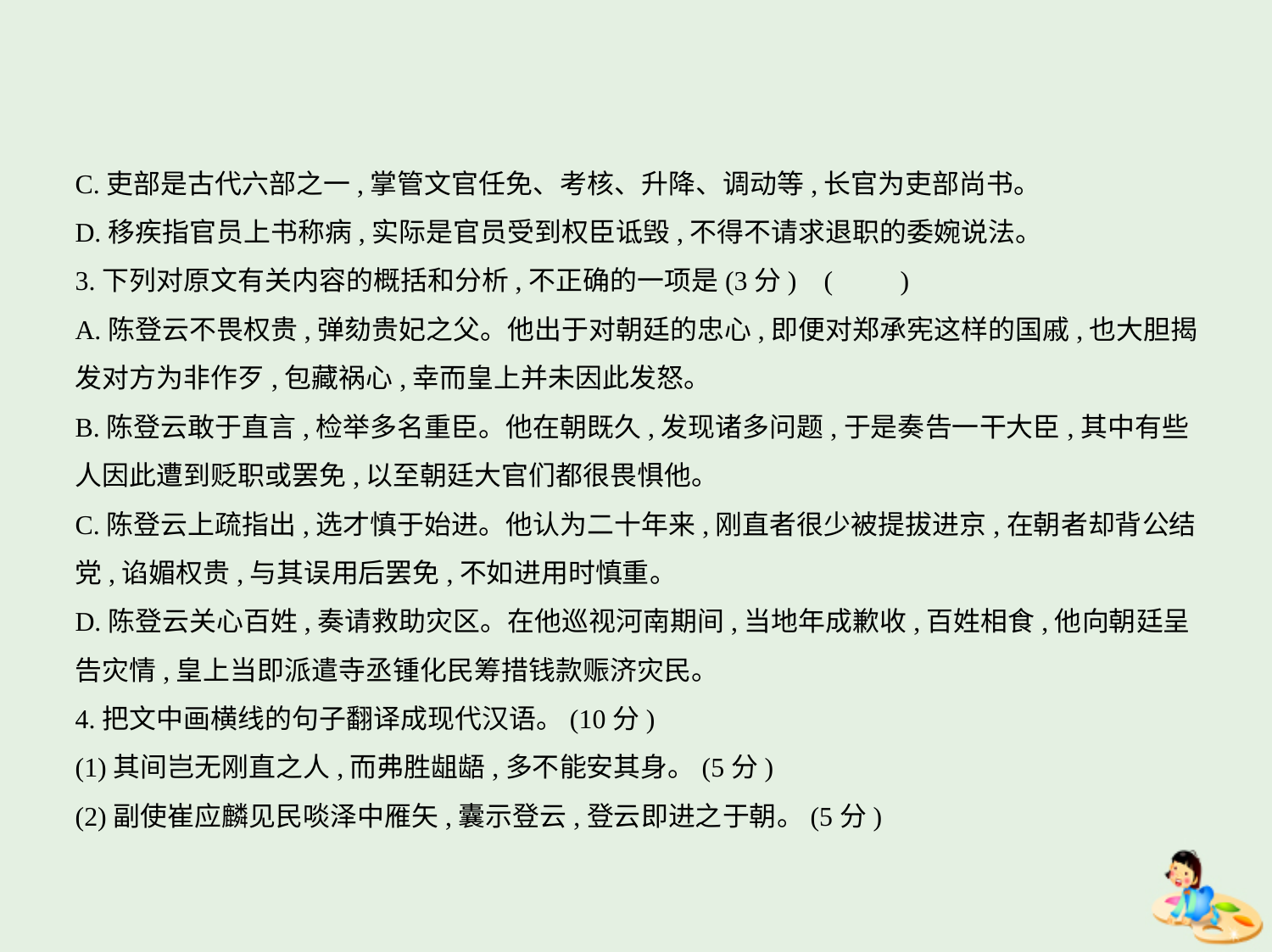

C.吏部是古代六部之一,掌管文官任免、考核、升降、调动等,长官为吏部尚书。
D.移疾指官员上书称病,实际是官员受到权臣诋毁,不得不请求退职的委婉说法。
3.下列对原文有关内容的概括和分析,不正确的一项是(3分) (　　)
A.陈登云不畏权贵,弹劾贵妃之父。他出于对朝廷的忠心,即便对郑承宪这样的国戚,也大胆揭
发对方为非作歹,包藏祸心,幸而皇上并未因此发怒。
B.陈登云敢于直言,检举多名重臣。他在朝既久,发现诸多问题,于是奏告一干大臣,其中有些
人因此遭到贬职或罢免,以至朝廷大官们都很畏惧他。
C.陈登云上疏指出,选才慎于始进。他认为二十年来,刚直者很少被提拔进京,在朝者却背公结
党,谄媚权贵,与其误用后罢免,不如进用时慎重。
D.陈登云关心百姓,奏请救助灾区。在他巡视河南期间,当地年成歉收,百姓相食,他向朝廷呈
告灾情,皇上当即派遣寺丞锺化民筹措钱款赈济灾民。
4.把文中画横线的句子翻译成现代汉语。(10分)
(1)其间岂无刚直之人,而弗胜龃龉,多不能安其身。(5分)
(2)副使崔应麟见民啖泽中雁矢,囊示登云,登云即进之于朝。(5分)